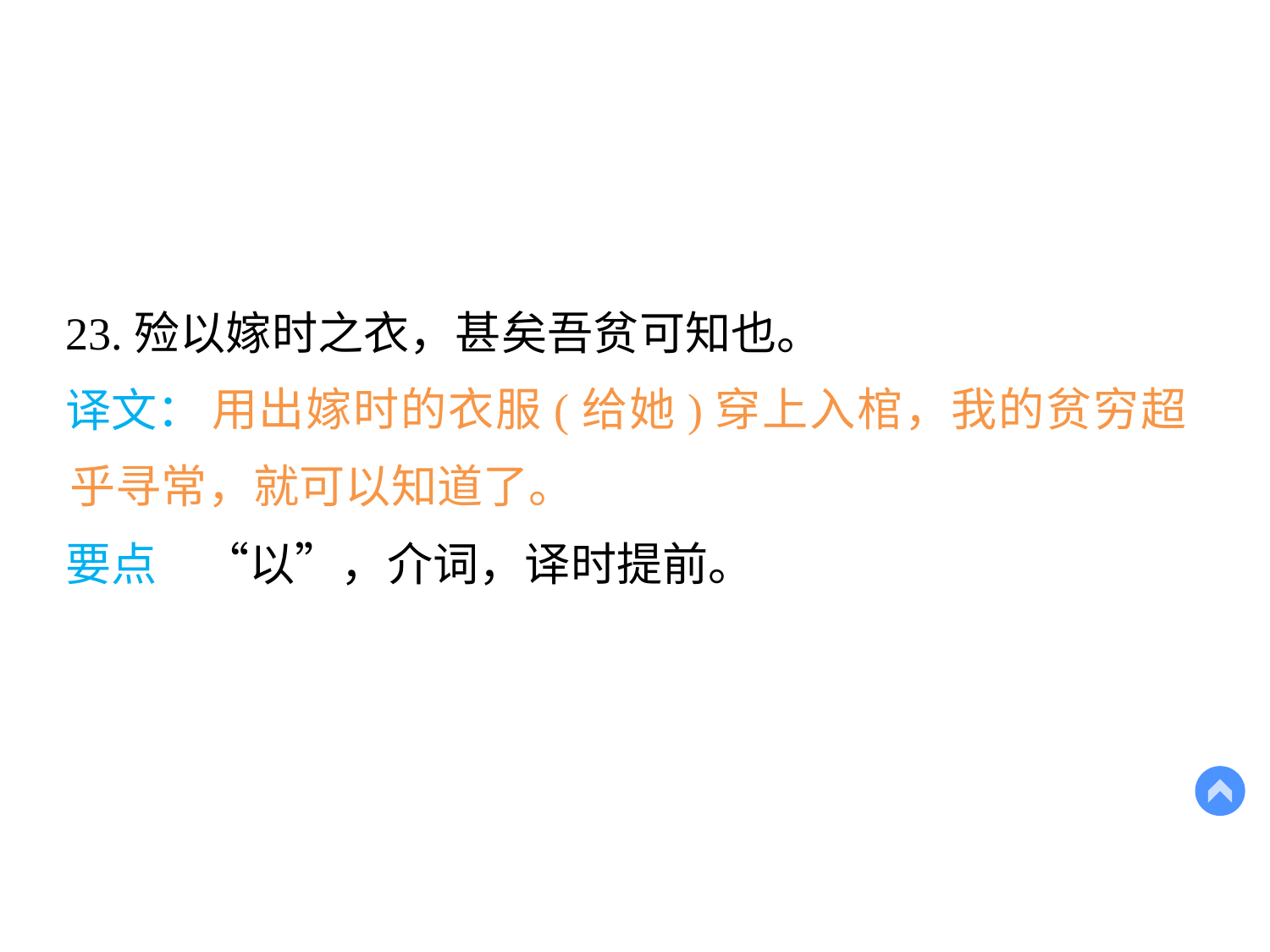

23.殓以嫁时之衣，甚矣吾贫可知也。
译文：

要点　“以”，介词，译时提前。
           用出嫁时的衣服(给她)穿上入棺，我的贫穷超乎寻常，就可以知道了。